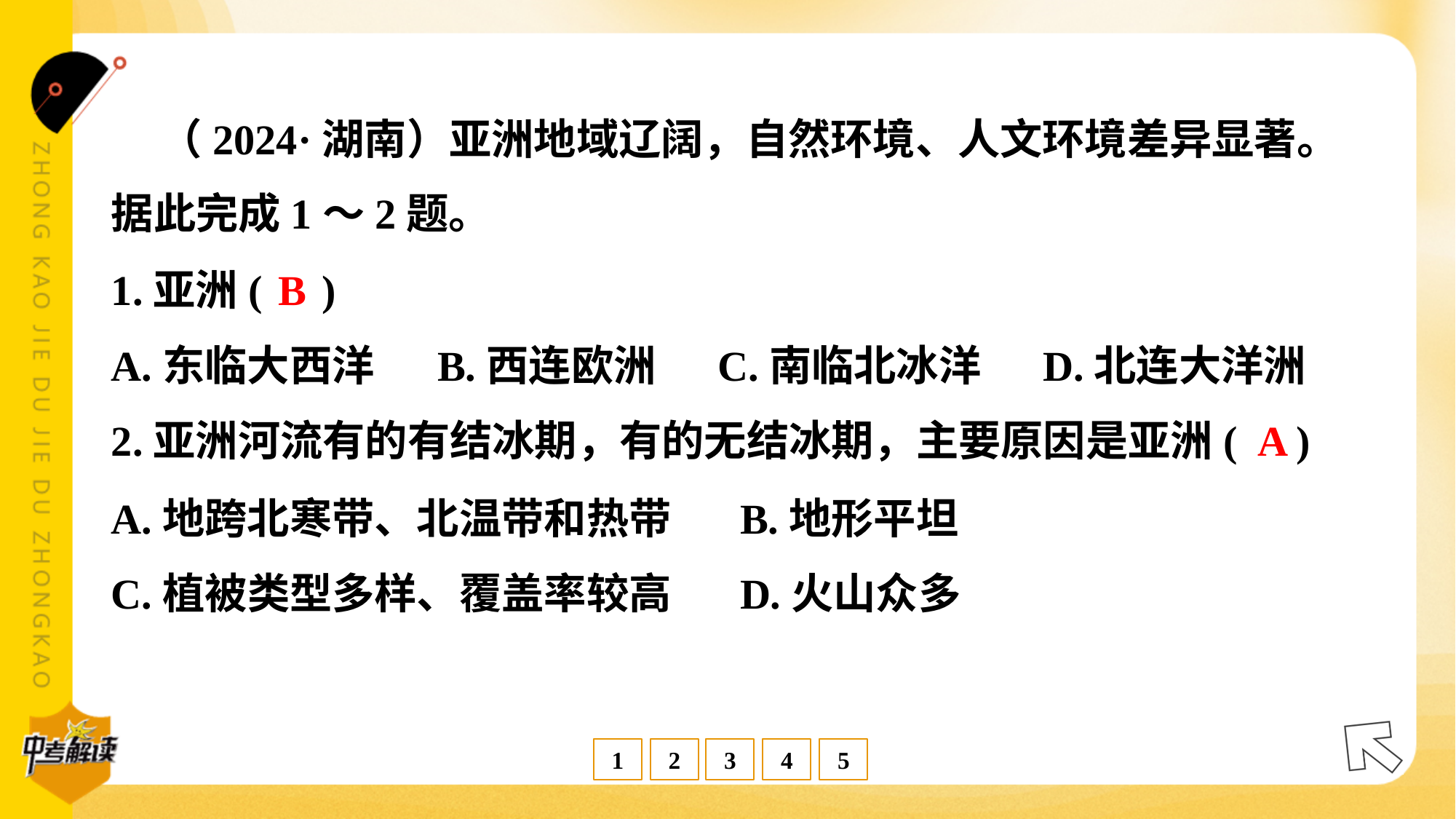

（2024·湖南）亚洲地域辽阔，自然环境、人文环境差异显著。
据此完成1～2题。
B
1.亚洲(     )
A.东临大西洋	B.西连欧洲	C.南临北冰洋	D.北连大洋洲
A
2.亚洲河流有的有结冰期，有的无结冰期，主要原因是亚洲(     )
A.地跨北寒带、北温带和热带	B.地形平坦
C.植被类型多样、覆盖率较高	D.火山众多